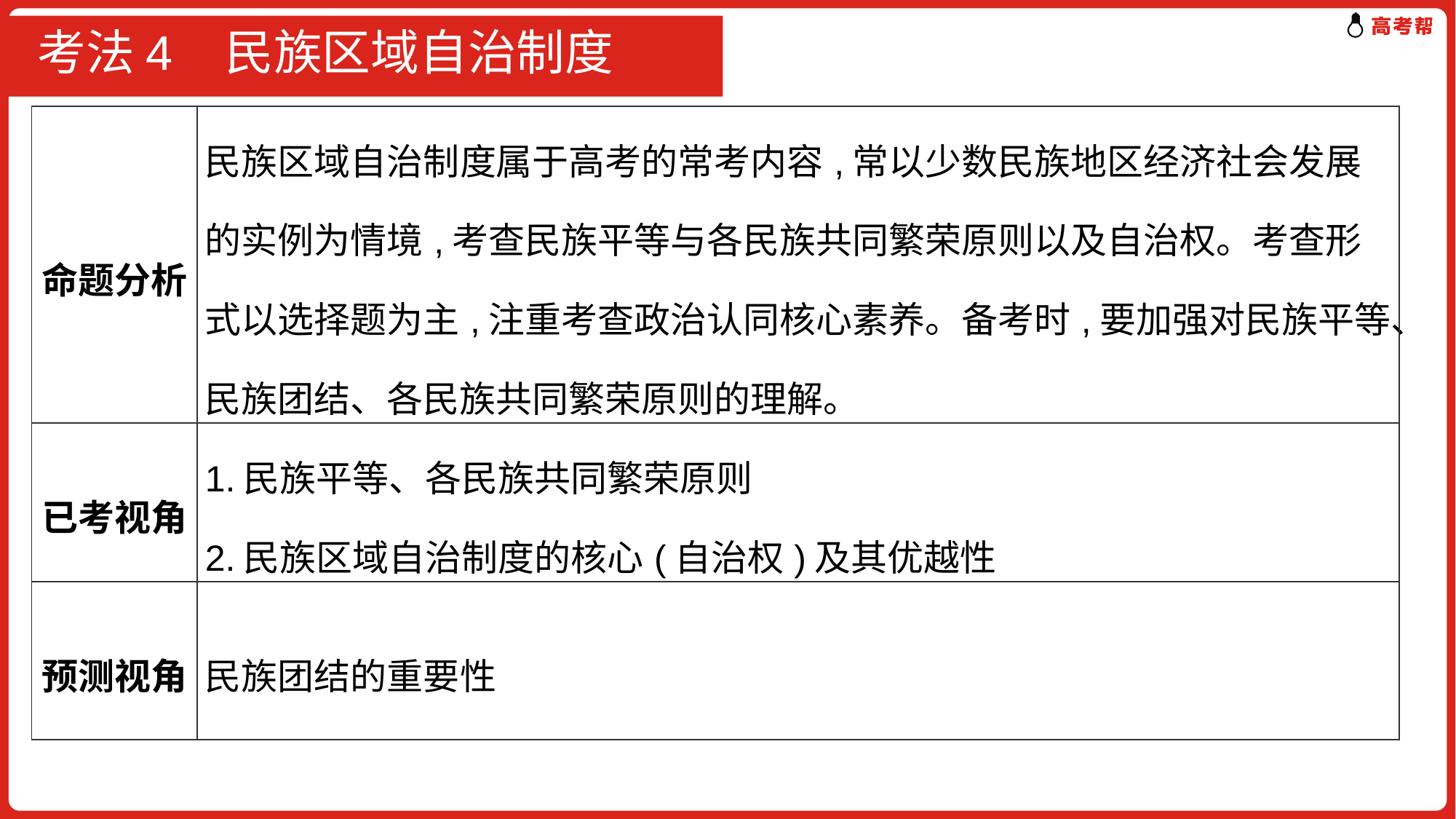

# 考法4   民族区域自治制度
| 命题分析 | 民族区域自治制度属于高考的常考内容,常以少数民族地区经济社会发展的实例为情境,考查民族平等与各民族共同繁荣原则以及自治权。考查形式以选择题为主,注重考查政治认同核心素养。备考时,要加强对民族平等、民族团结、各民族共同繁荣原则的理解。 |
| --- | --- |
| 已考视角 | 1.民族平等、各民族共同繁荣原则 2.民族区域自治制度的核心(自治权)及其优越性 |
| 预测视角 | 民族团结的重要性 |